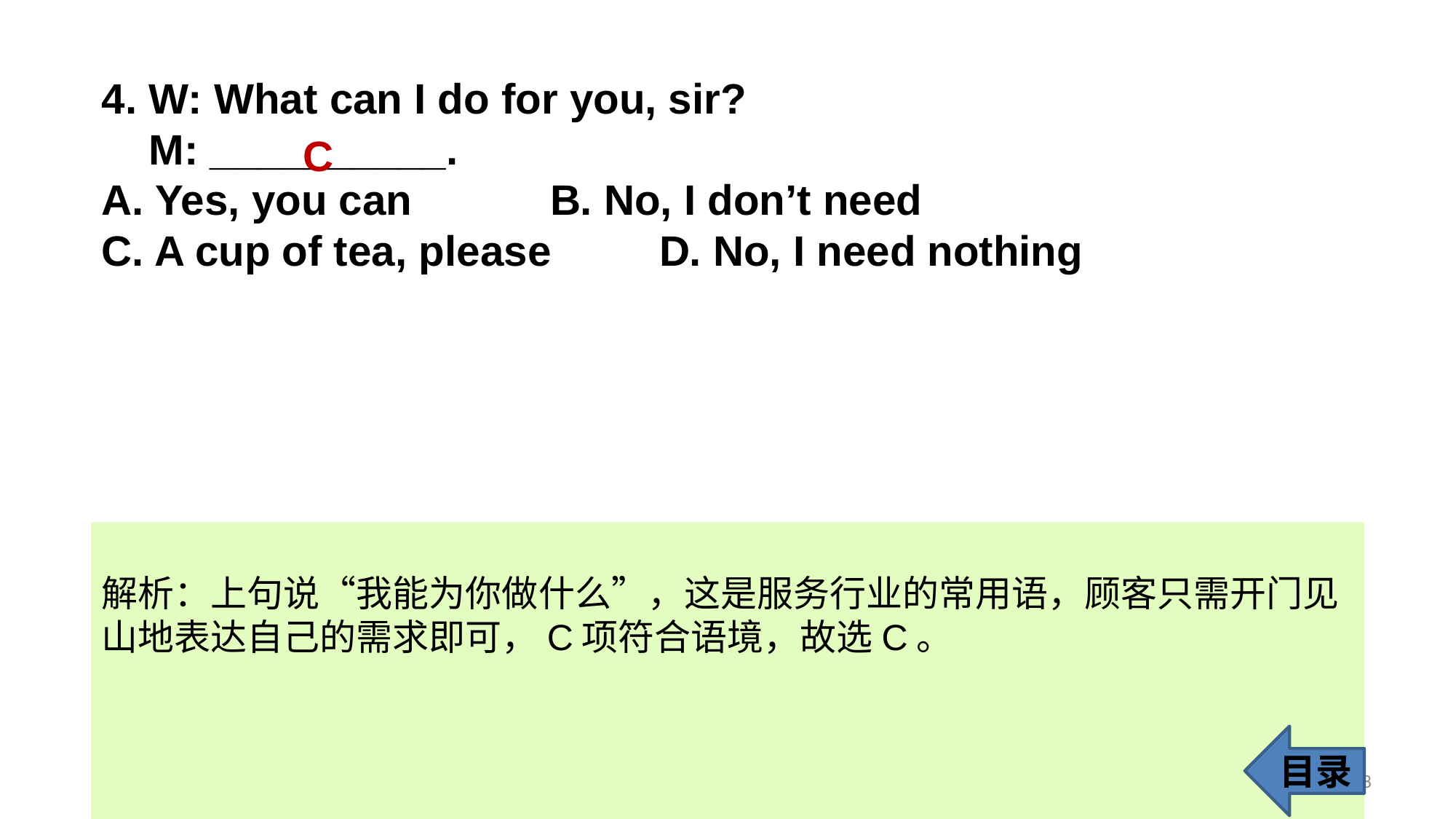

4. W: What can I do for you, sir?
    M: __________.
A. Yes, you can 		 B. No, I don’t need
C. A cup of tea, please	 D. No, I need nothing
C

解析：上句说“我能为你做什么”，这是服务行业的常用语，顾客只需开门见
山地表达自己的需求即可，C项符合语境，故选C。
目录
8